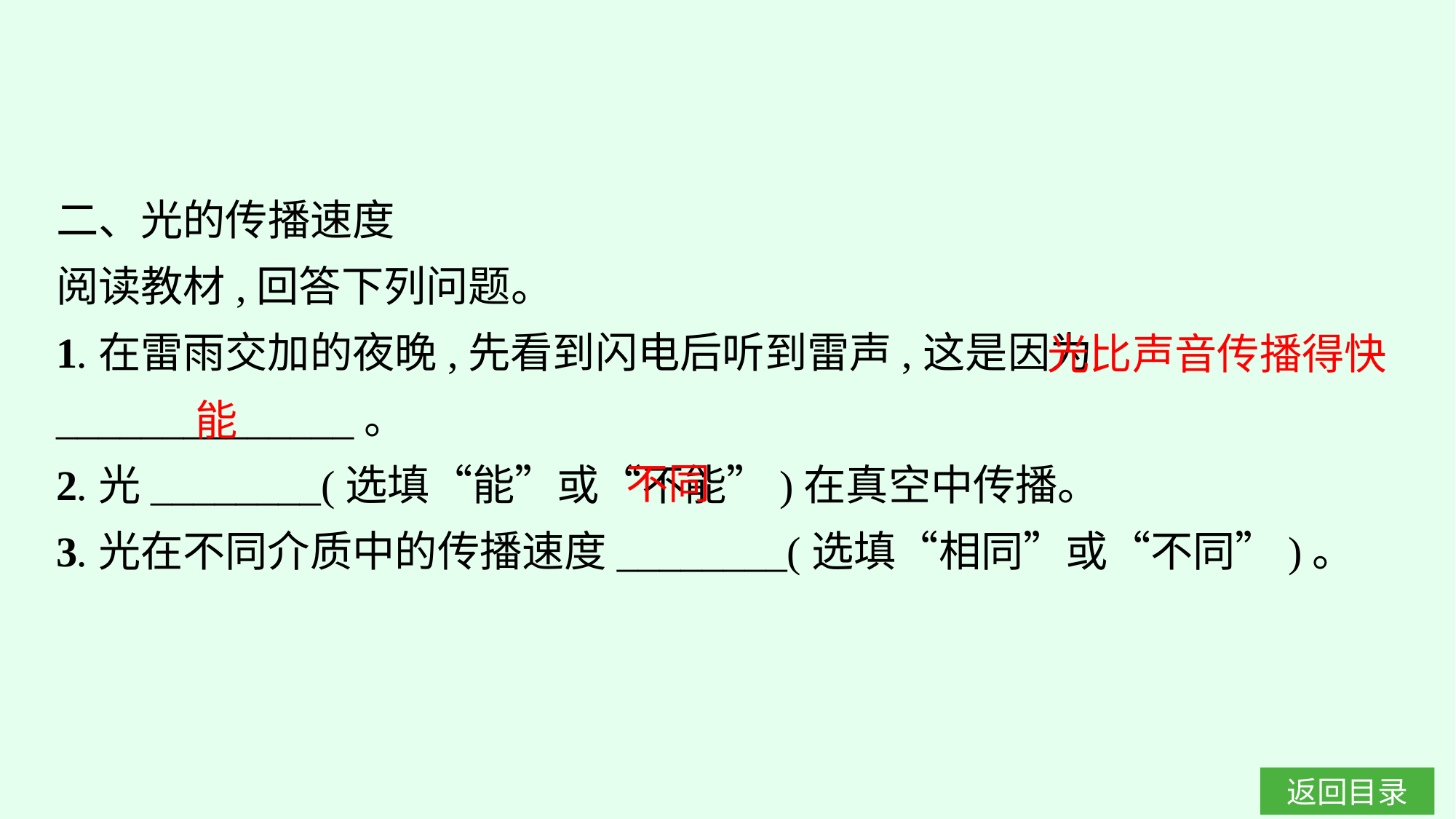

二、光的传播速度
阅读教材,回答下列问题。
1.在雷雨交加的夜晚,先看到闪电后听到雷声,这是因为______________。
2.光________(选填“能”或“不能”)在真空中传播。
3.光在不同介质中的传播速度________(选填“相同”或“不同”)。
光比声音传播得快
能
不同